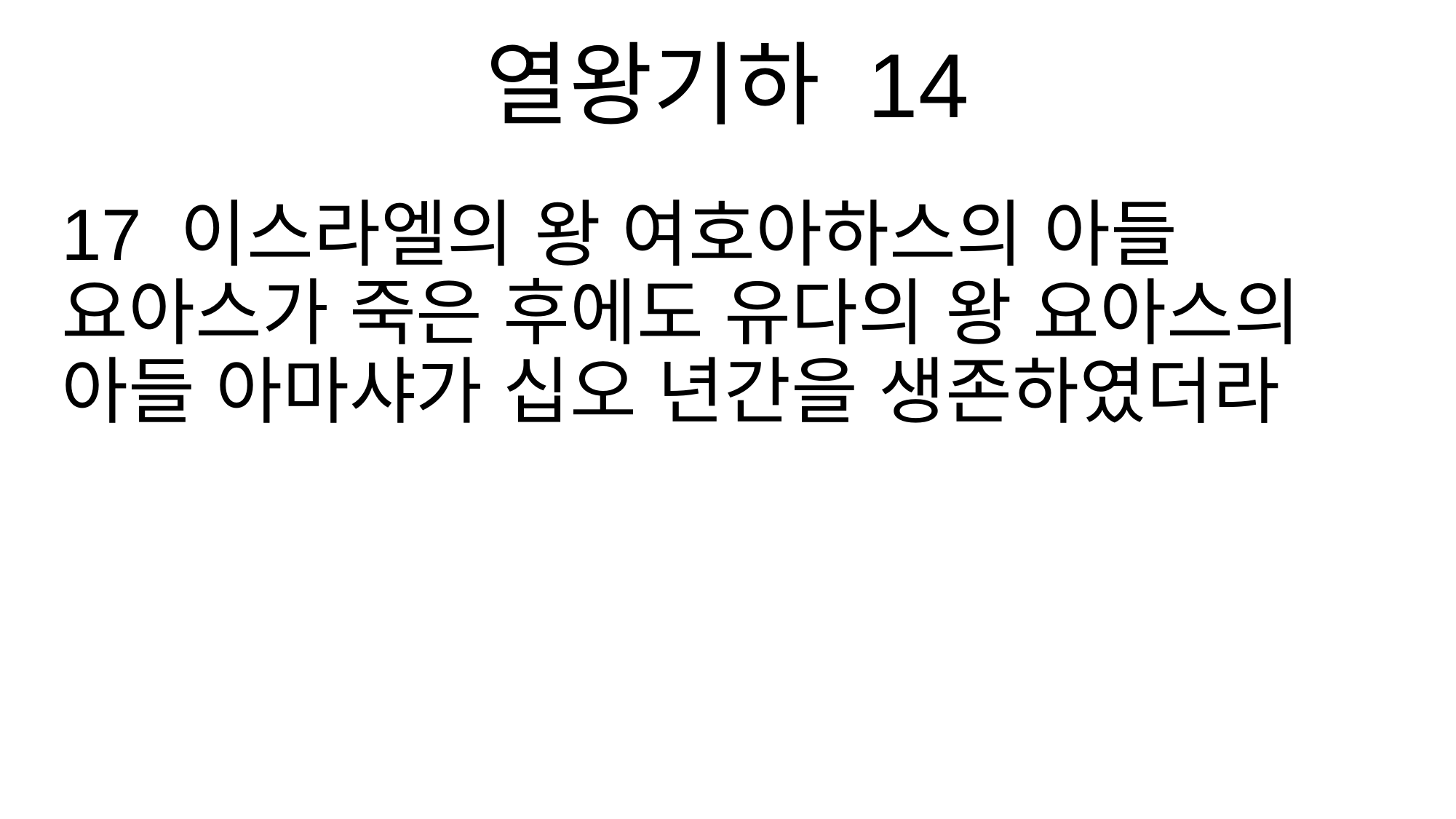

열왕기하 14
17 이스라엘의 왕 여호아하스의 아들 요아스가 죽은 후에도 유다의 왕 요아스의 아들 아마샤가 십오 년간을 생존하였더라